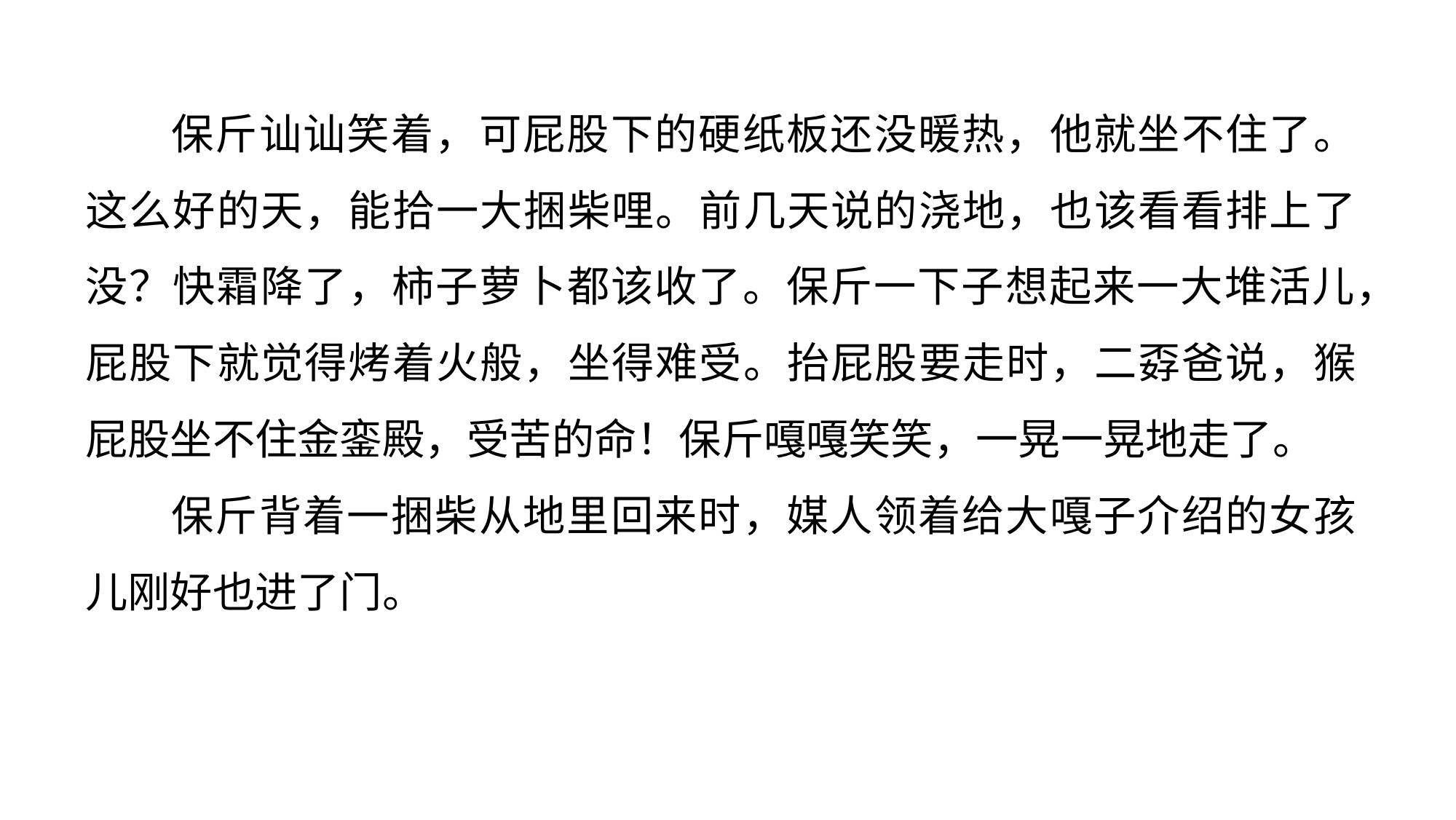

保斤讪讪笑着，可屁股下的硬纸板还没暖热，他就坐不住了。这么好的天，能拾一大捆柴哩。前几天说的浇地，也该看看排上了没？快霜降了，柿子萝卜都该收了。保斤一下子想起来一大堆活儿，屁股下就觉得烤着火般，坐得难受。抬屁股要走时，二孬爸说，猴屁股坐不住金銮殿，受苦的命！保斤嘎嘎笑笑，一晃一晃地走了。
保斤背着一捆柴从地里回来时，媒人领着给大嘎子介绍的女孩儿刚好也进了门。